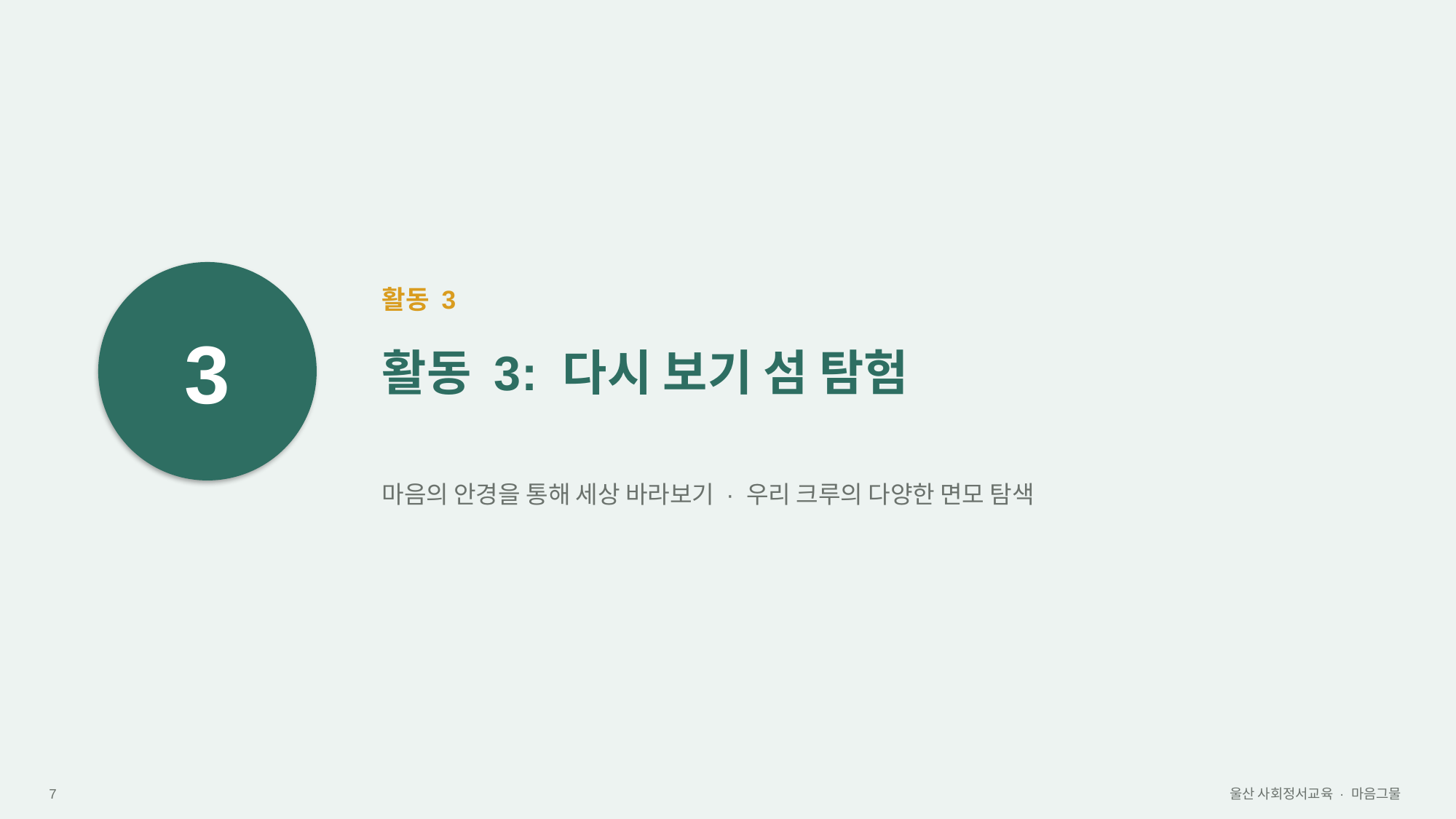

3
활동 3
활동 3: 다시 보기 섬 탐험
마음의 안경을 통해 세상 바라보기 · 우리 크루의 다양한 면모 탐색
7
울산 사회정서교육 · 마음그물